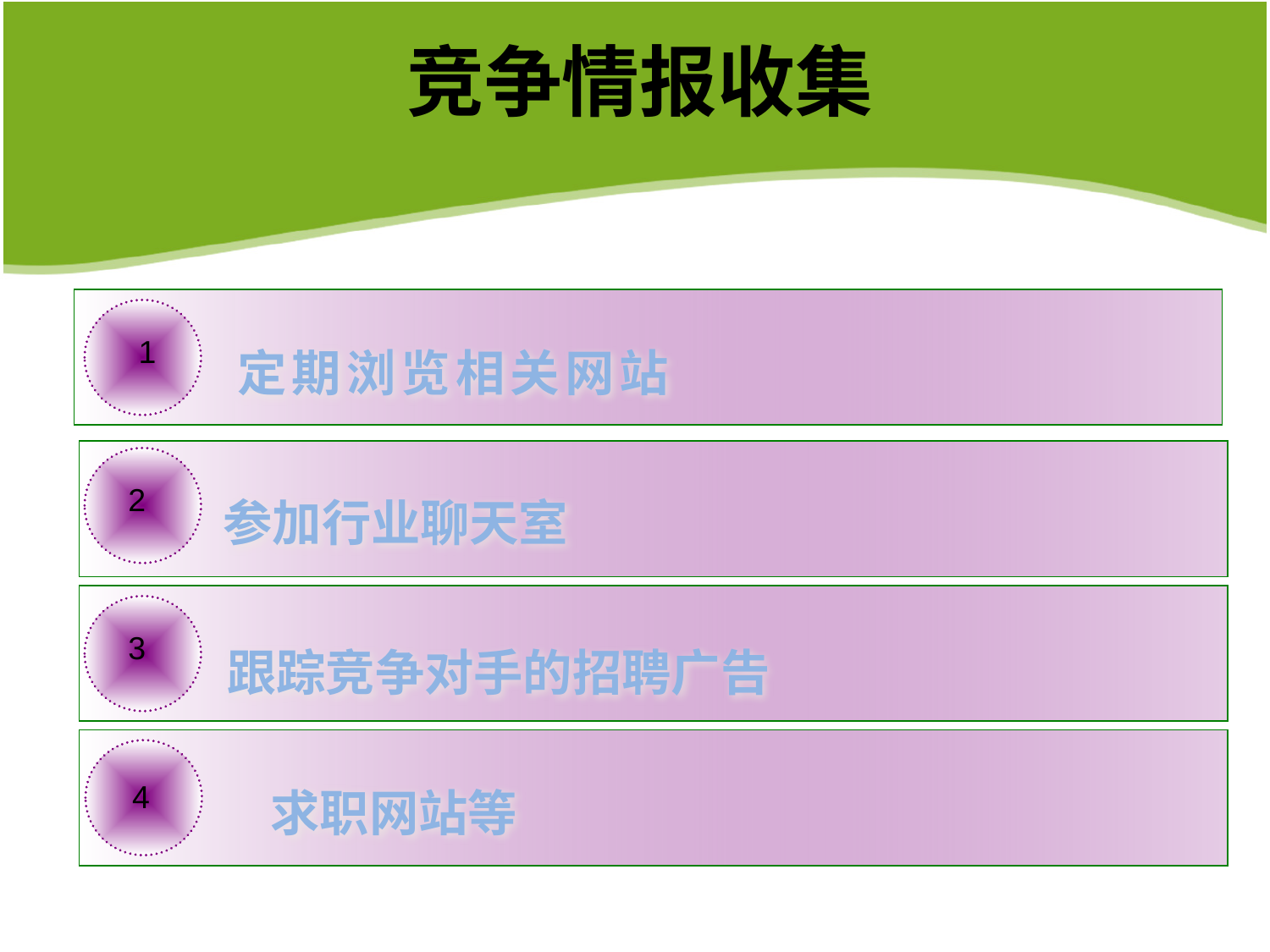

竞争情报收集

定期浏览相关网站
1

参加行业聊天室
2

跟踪竞争对手的招聘广告
3

 求职网站等
4